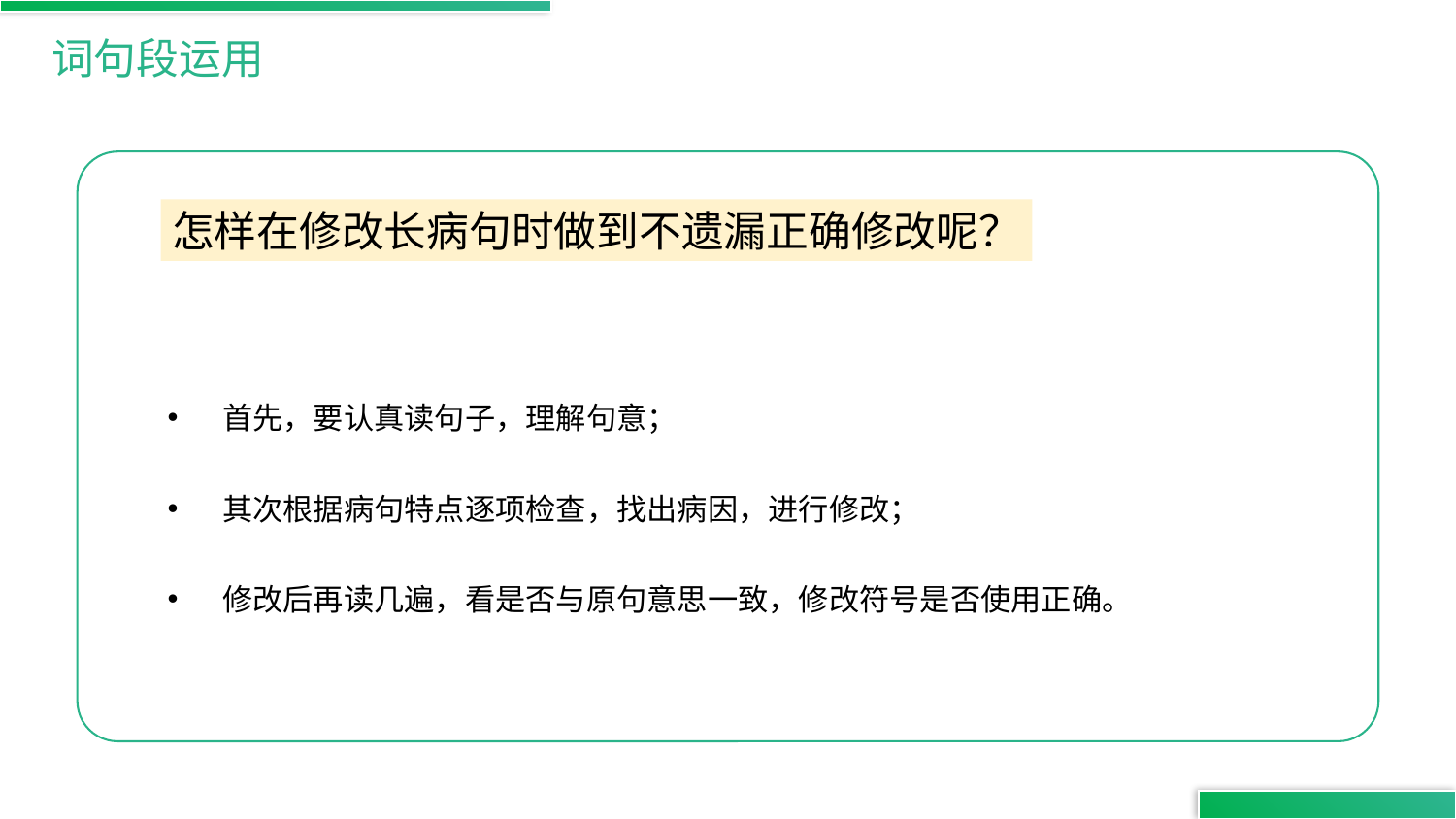

词句段运用
怎样在修改长病句时做到不遗漏正确修改呢？
首先，要认真读句子，理解句意；
其次根据病句特点逐项检查，找出病因，进行修改；
修改后再读几遍，看是否与原句意思一致，修改符号是否使用正确。